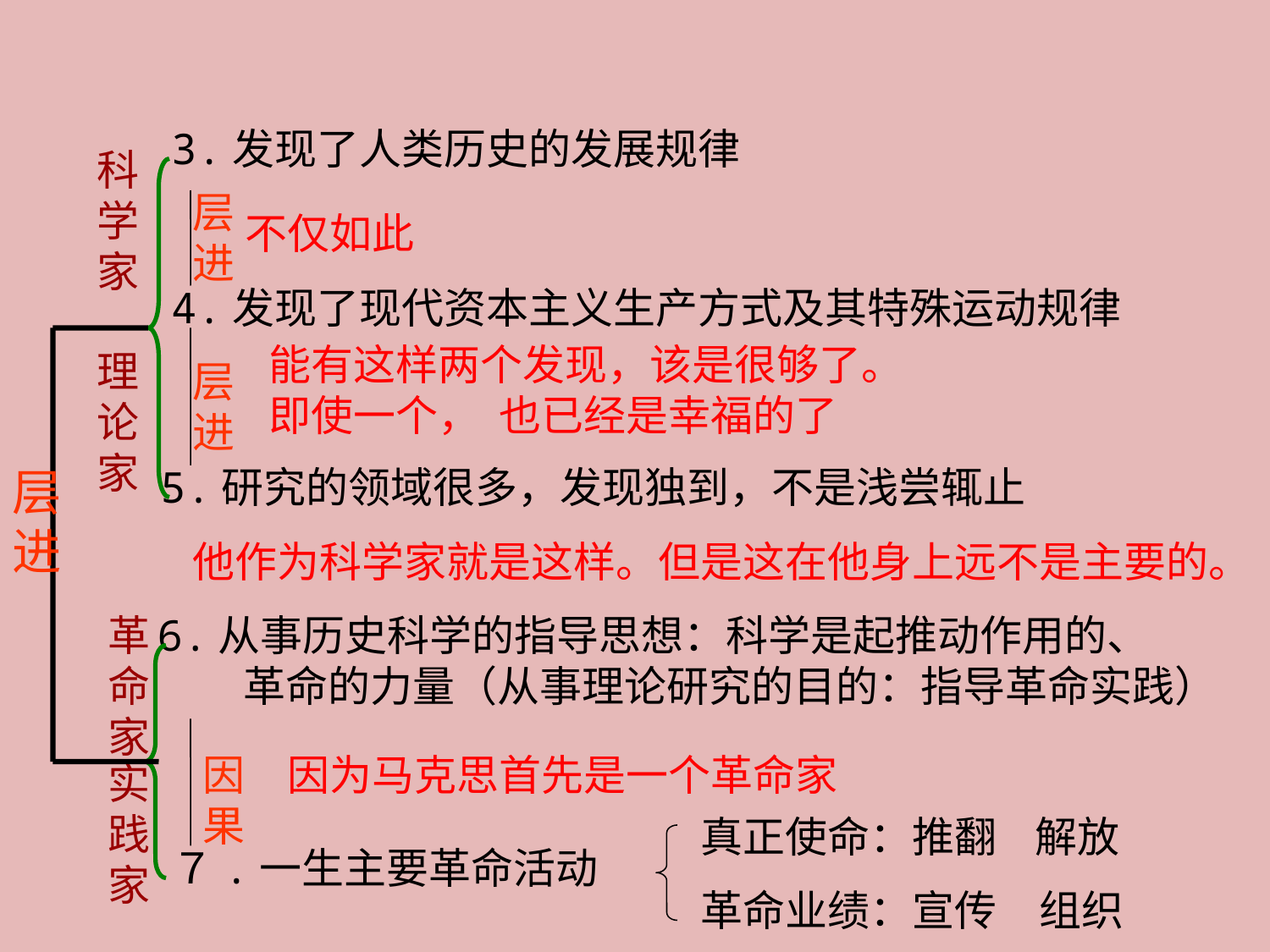

3.发现了人类历史的发展规律
科学家

层进

不仅如此
4.发现了现代资本主义生产方式及其特殊运动规律

能有这样两个发现，该是很够了。
即使一个，  也已经是幸福的了
理论家
层进
层进
5.研究的领域很多，发现独到，不是浅尝辄止
他作为科学家就是这样。但是这在他身上远不是主要的。
革命家
6.从事历史科学的指导思想：科学是起推动作用的、
        革命的力量（从事理论研究的目的：指导革命实践）

因果
因为马克思首先是一个革命家
实践家

真正使命：推翻    解放

７.一生主要革命活动
革命业绩：宣传　组织